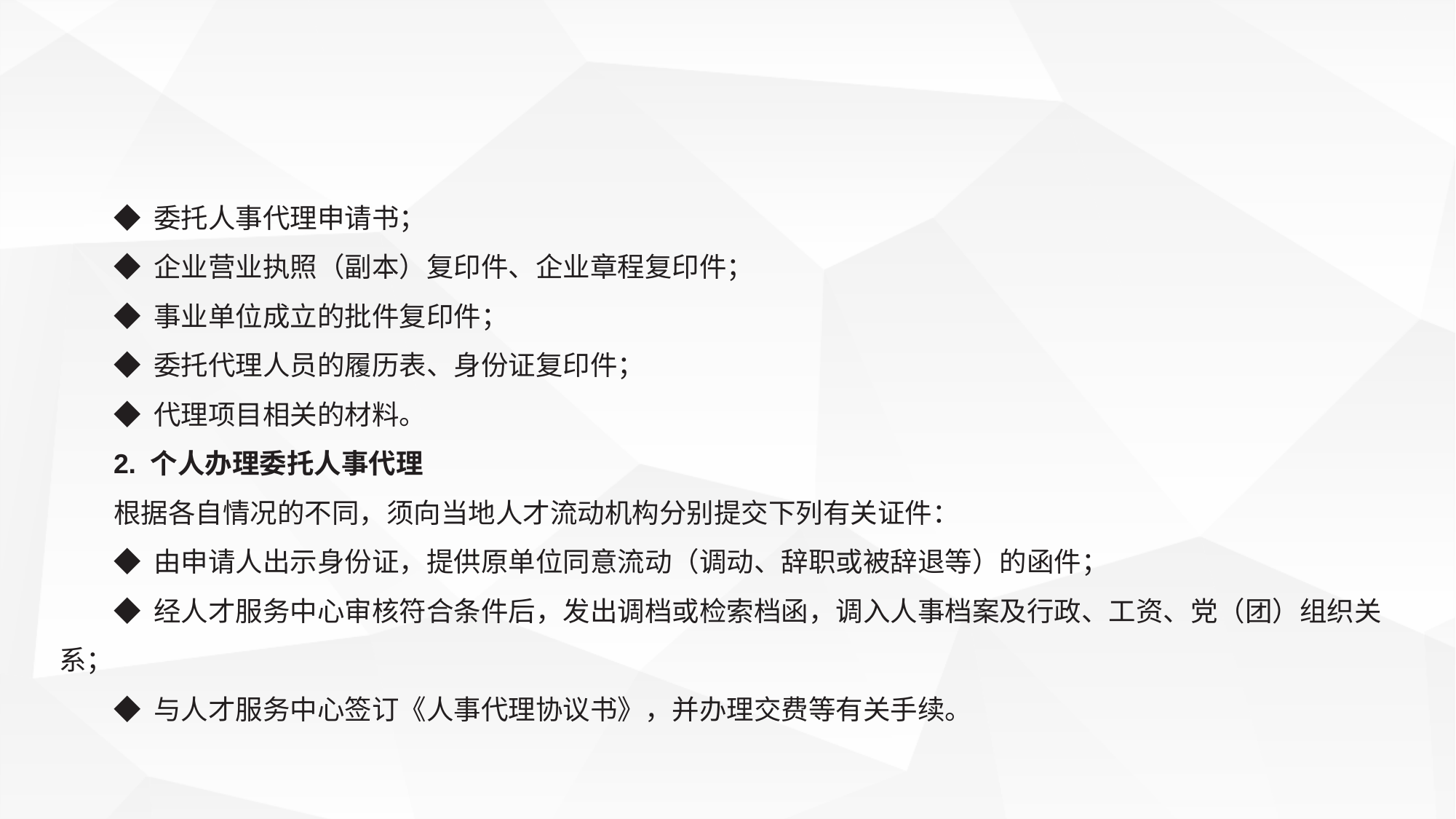

◆ 委托人事代理申请书；
◆ 企业营业执照（副本）复印件、企业章程复印件；
◆ 事业单位成立的批件复印件；
◆ 委托代理人员的履历表、身份证复印件；
◆ 代理项目相关的材料。
2. 个人办理委托人事代理
根据各自情况的不同，须向当地人才流动机构分别提交下列有关证件：
◆ 由申请人出示身份证，提供原单位同意流动（调动、辞职或被辞退等）的函件；
◆ 经人才服务中心审核符合条件后，发出调档或检索档函，调入人事档案及行政、工资、党（团）组织关系；
◆ 与人才服务中心签订《人事代理协议书》，并办理交费等有关手续。